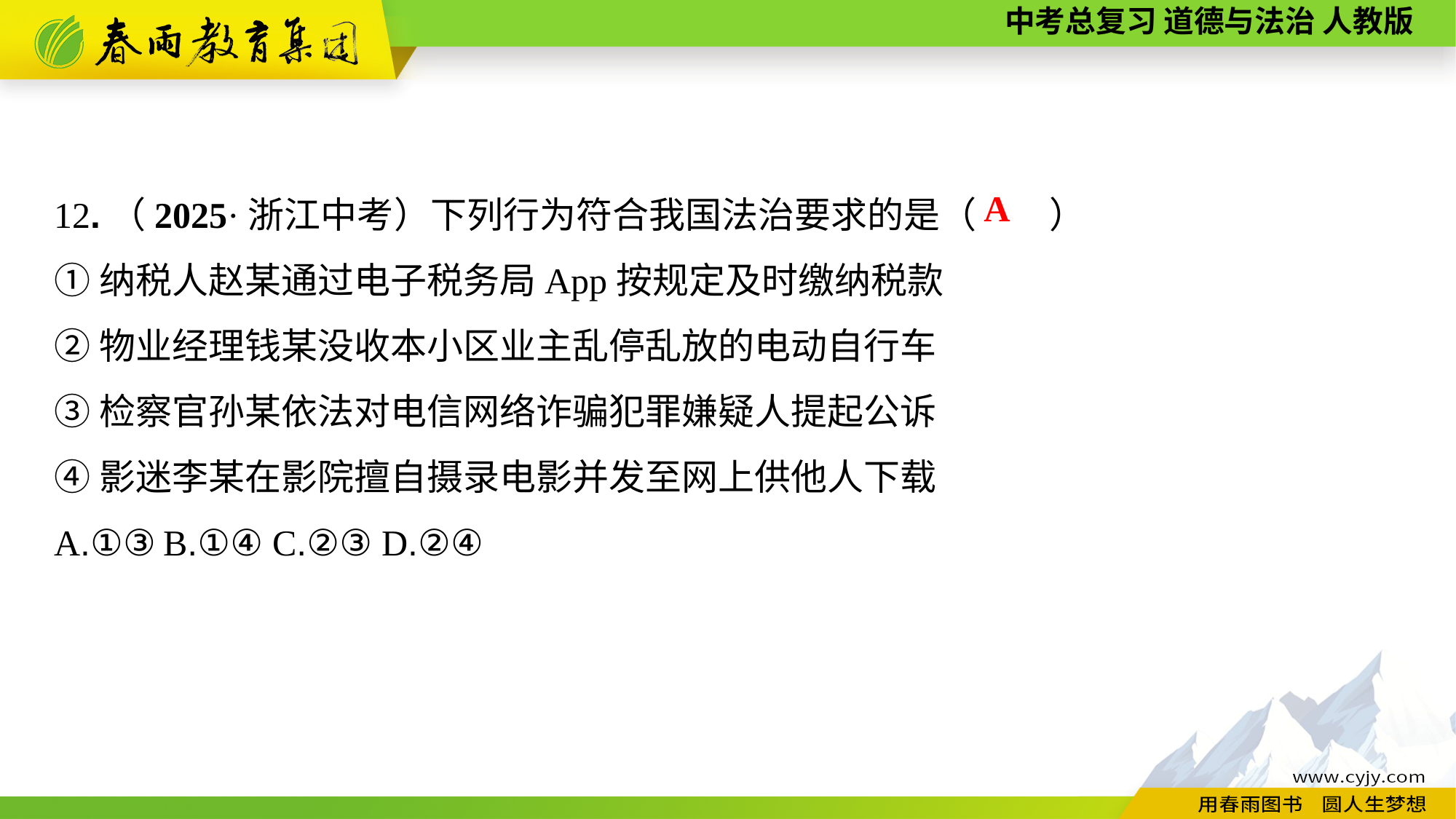

12.（2025·浙江中考）下列行为符合我国法治要求的是（　　）
①纳税人赵某通过电子税务局App按规定及时缴纳税款
②物业经理钱某没收本小区业主乱停乱放的电动自行车
③检察官孙某依法对电信网络诈骗犯罪嫌疑人提起公诉
④影迷李某在影院擅自摄录电影并发至网上供他人下载
A.①③	B.①④	C.②③	D.②④
A